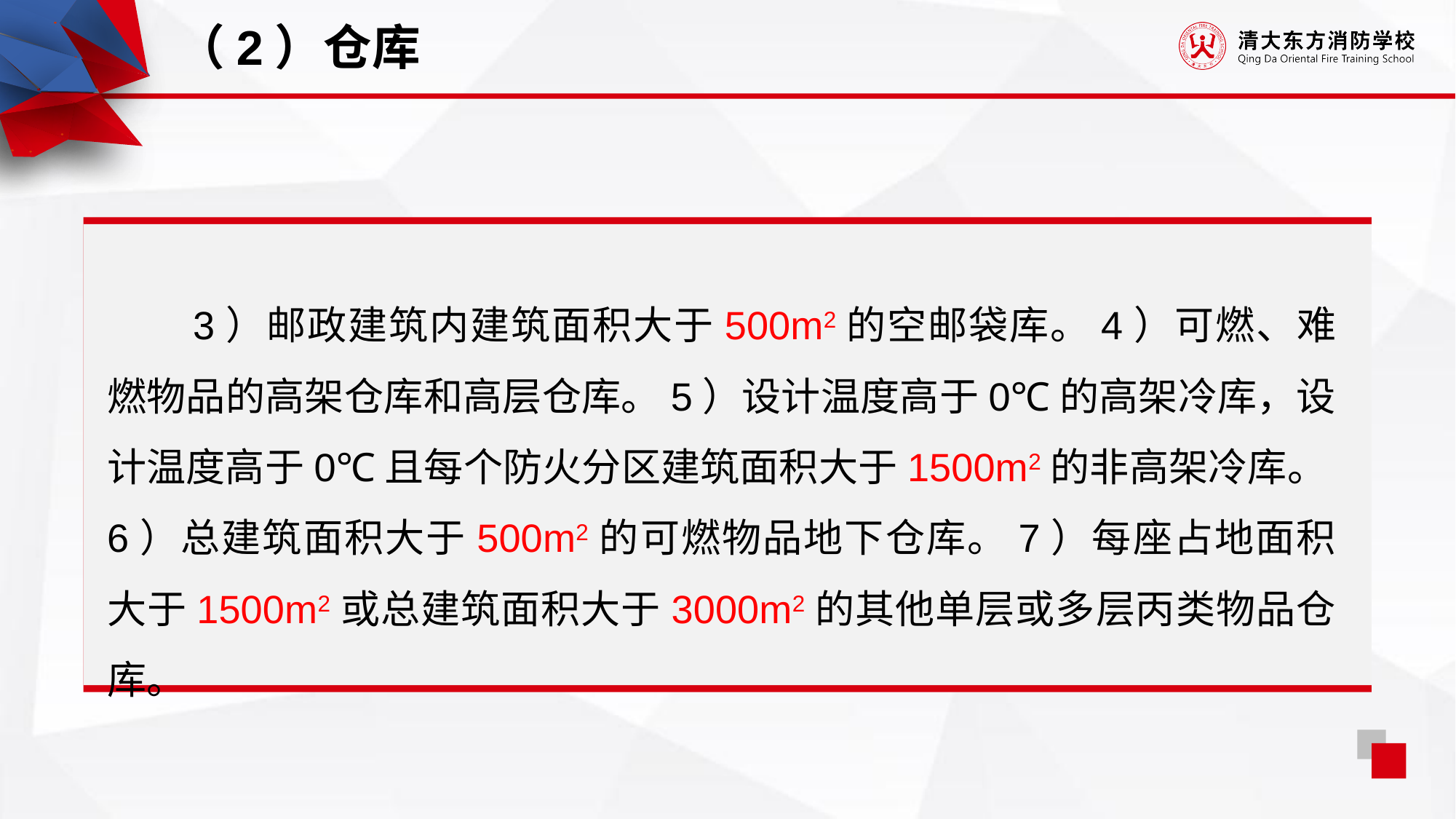

（2）仓库

3）邮政建筑内建筑面积大于500m2的空邮袋库。4）可燃、难燃物品的高架仓库和高层仓库。5）设计温度高于0℃的高架冷库，设计温度高于0℃且每个防火分区建筑面积大于1500m2的非高架冷库。6）总建筑面积大于500m2的可燃物品地下仓库。7）每座占地面积大于1500m2或总建筑面积大于3000m2的其他单层或多层丙类物品仓库。